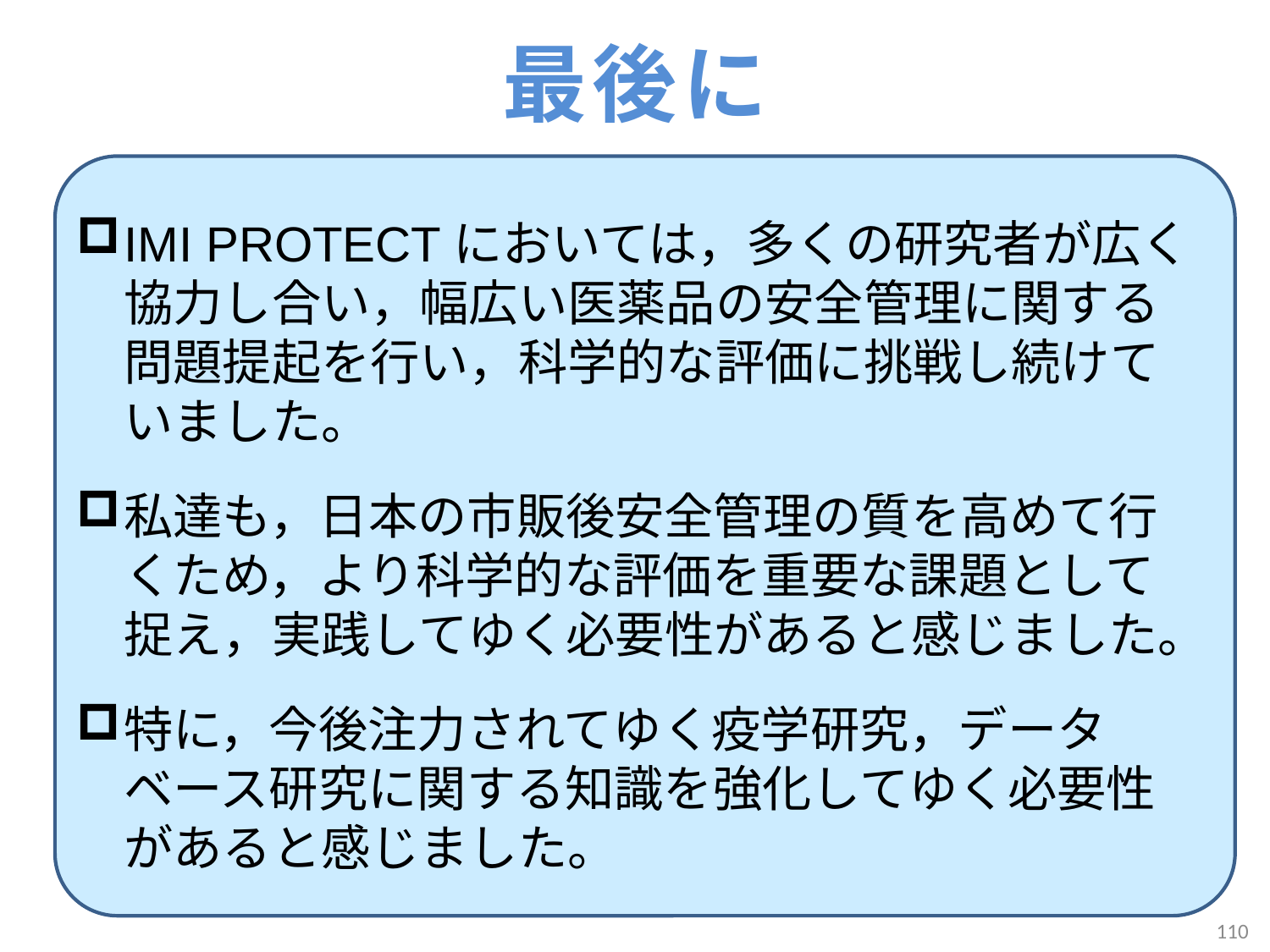

最後に

IMI PROTECTにおいては，多くの研究者が広く協力し合い，幅広い医薬品の安全管理に関する問題提起を行い，科学的な評価に挑戦し続けていました。

私達も，日本の市販後安全管理の質を高めて行くため，より科学的な評価を重要な課題として捉え，実践してゆく必要性があると感じました。

特に，今後注力されてゆく疫学研究，データベース研究に関する知識を強化してゆく必要性があると感じました。
110